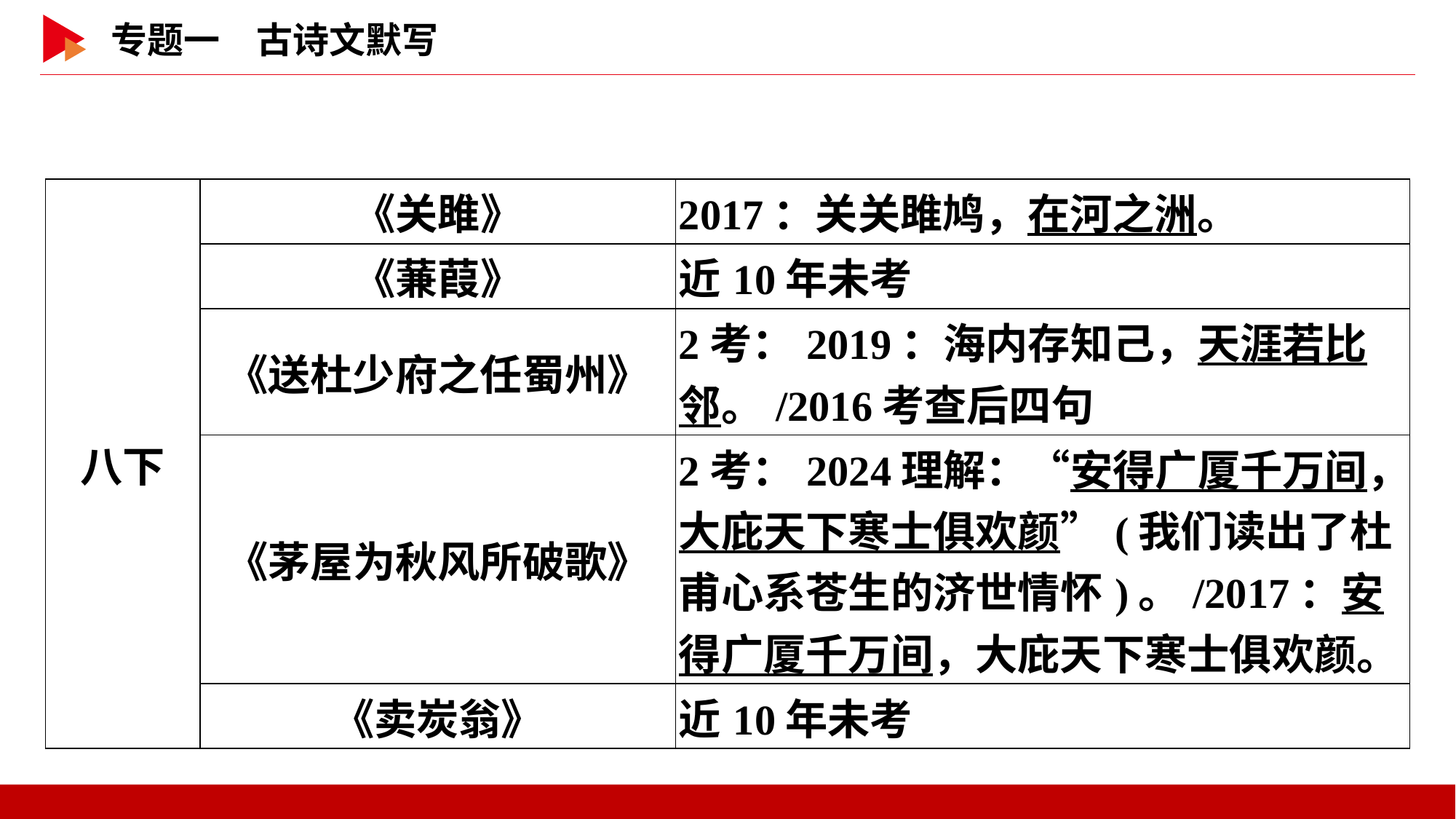

| 八下 | 《关雎》 | 2017：关关雎鸠，在河之洲。 |
| --- | --- | --- |
|  | 《蒹葭》 | 近10年未考 |
|  | 《送杜少府之任蜀州》 | 2考：2019：海内存知己，天涯若比邻。/2016考查后四句 |
|  | 《茅屋为秋风所破歌》 | 2考：2024理解：“安得广厦千万间，大庇天下寒士俱欢颜”(我们读出了杜甫心系苍生的济世情怀)。/2017：安得广厦千万间，大庇天下寒士俱欢颜。 |
|  | 《卖炭翁》 | 近10年未考 |